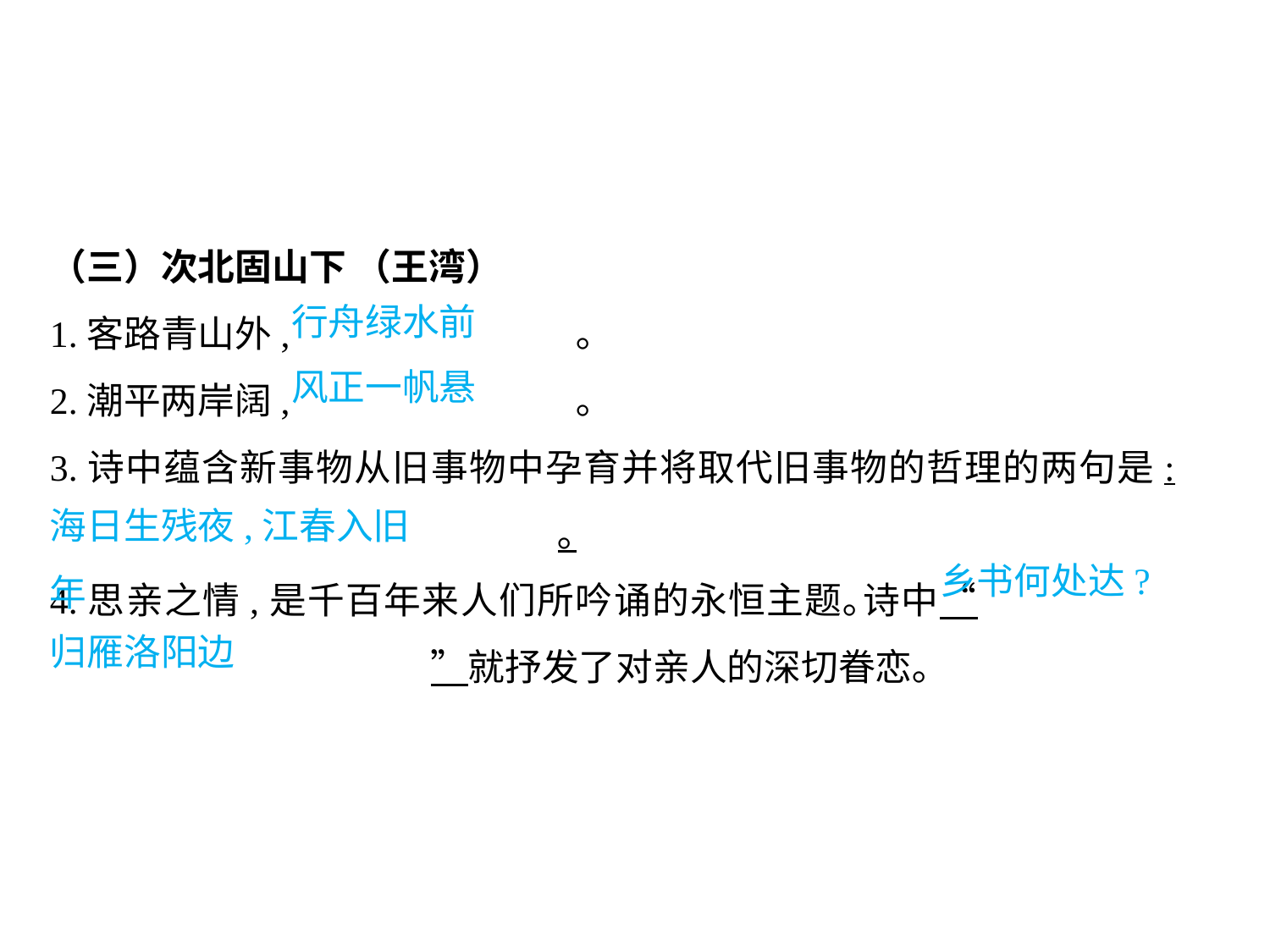

（三）次北固山下 （王湾）
1.客路青山外,			 ｡
2.潮平两岸阔,			 ｡
3.诗中蕴含新事物从旧事物中孕育并将取代旧事物的哲理的两句是:					｡
4.思亲之情,是千百年来人们所吟诵的永恒主题｡诗中“					”就抒发了对亲人的深切眷恋｡
行舟绿水前
风正一帆悬
海日生残夜,江春入旧年
乡书何处达?
归雁洛阳边